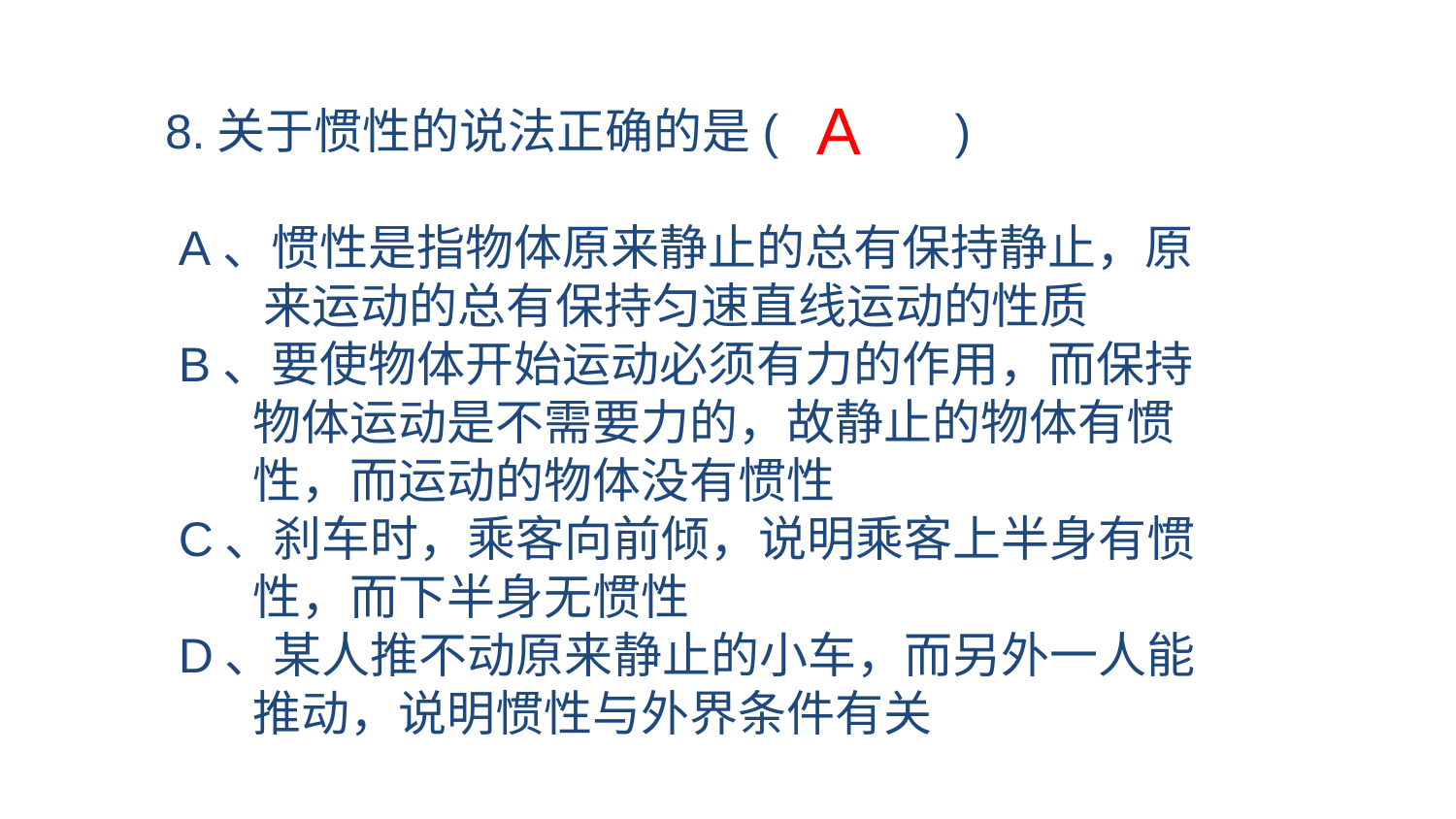

A
8.关于惯性的说法正确的是(             )

 A、惯性是指物体原来静止的总有保持静止，原
        来运动的总有保持匀速直线运动的性质
 B、要使物体开始运动必须有力的作用，而保持
       物体运动是不需要力的，故静止的物体有惯
       性，而运动的物体没有惯性
 C、刹车时，乘客向前倾，说明乘客上半身有惯
       性，而下半身无惯性
 D、某人推不动原来静止的小车，而另外一人能
       推动，说明惯性与外界条件有关